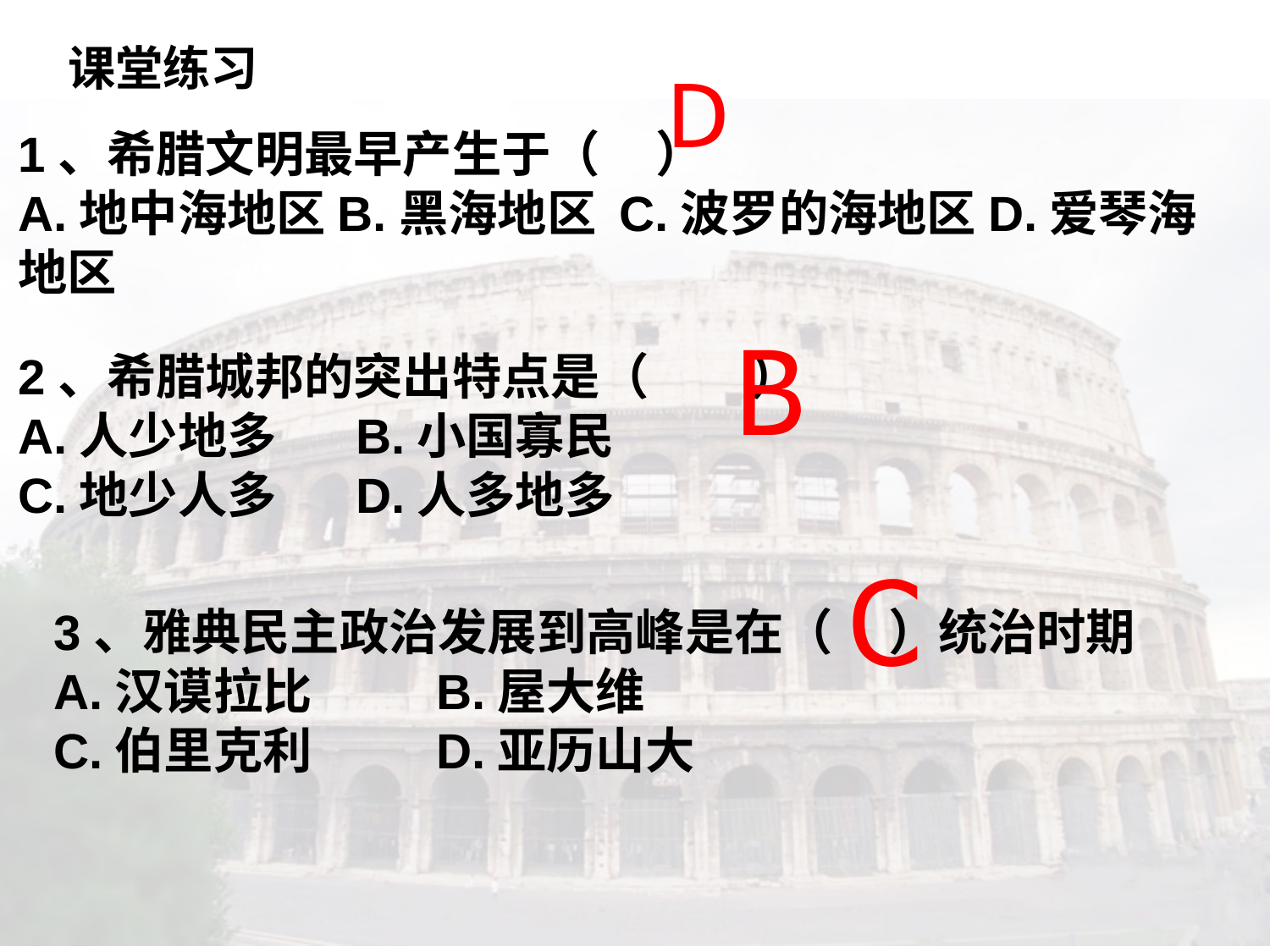

课堂练习
D
1、希腊文明最早产生于（     ）
A.地中海地区B.黑海地区 C.波罗的海地区D.爱琴海地区
B
2、希腊城邦的突出特点是（         ）
A.人少地多      B.小国寡民
C.地少人多      D.人多地多
C
3、雅典民主政治发展到高峰是在（     ）统治时期
A.汉谟拉比          B.屋大维
C.伯里克利          D.亚历山大